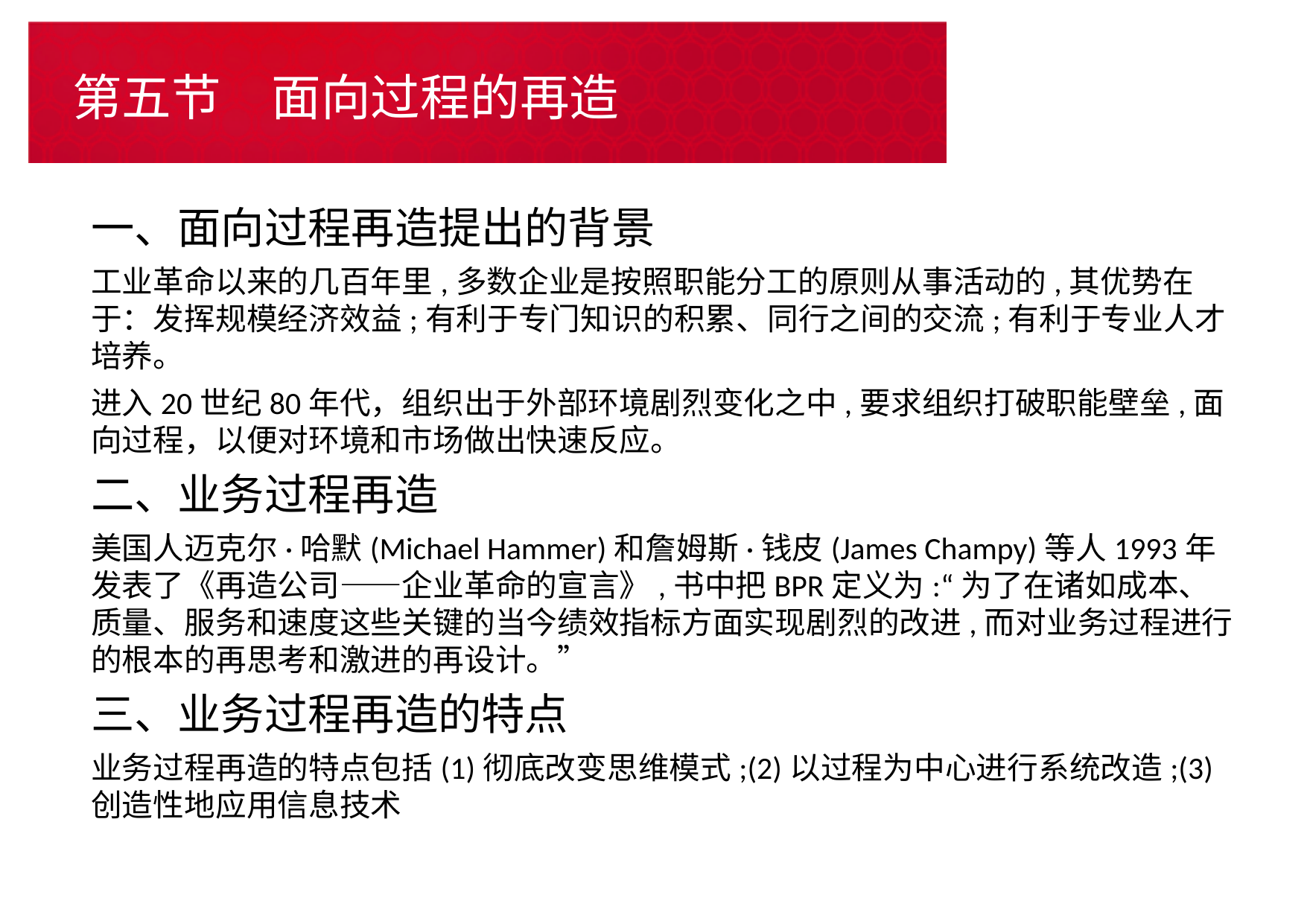

# 第五节　面向过程的再造
一、面向过程再造提出的背景
工业革命以来的几百年里,多数企业是按照职能分工的原则从事活动的,其优势在于：发挥规模经济效益;有利于专门知识的积累、同行之间的交流;有利于专业人才培养。
进入20世纪80年代，组织出于外部环境剧烈变化之中,要求组织打破职能壁垒,面向过程，以便对环境和市场做出快速反应。
二、业务过程再造
美国人迈克尔·哈默(Michael Hammer)和詹姆斯·钱皮(James Champy)等人1993年发表了《再造公司——企业革命的宣言》,书中把BPR定义为:“为了在诸如成本、质量、服务和速度这些关键的当今绩效指标方面实现剧烈的改进,而对业务过程进行的根本的再思考和激进的再设计。”
三、业务过程再造的特点
业务过程再造的特点包括(1)彻底改变思维模式;(2)以过程为中心进行系统改造;(3)创造性地应用信息技术